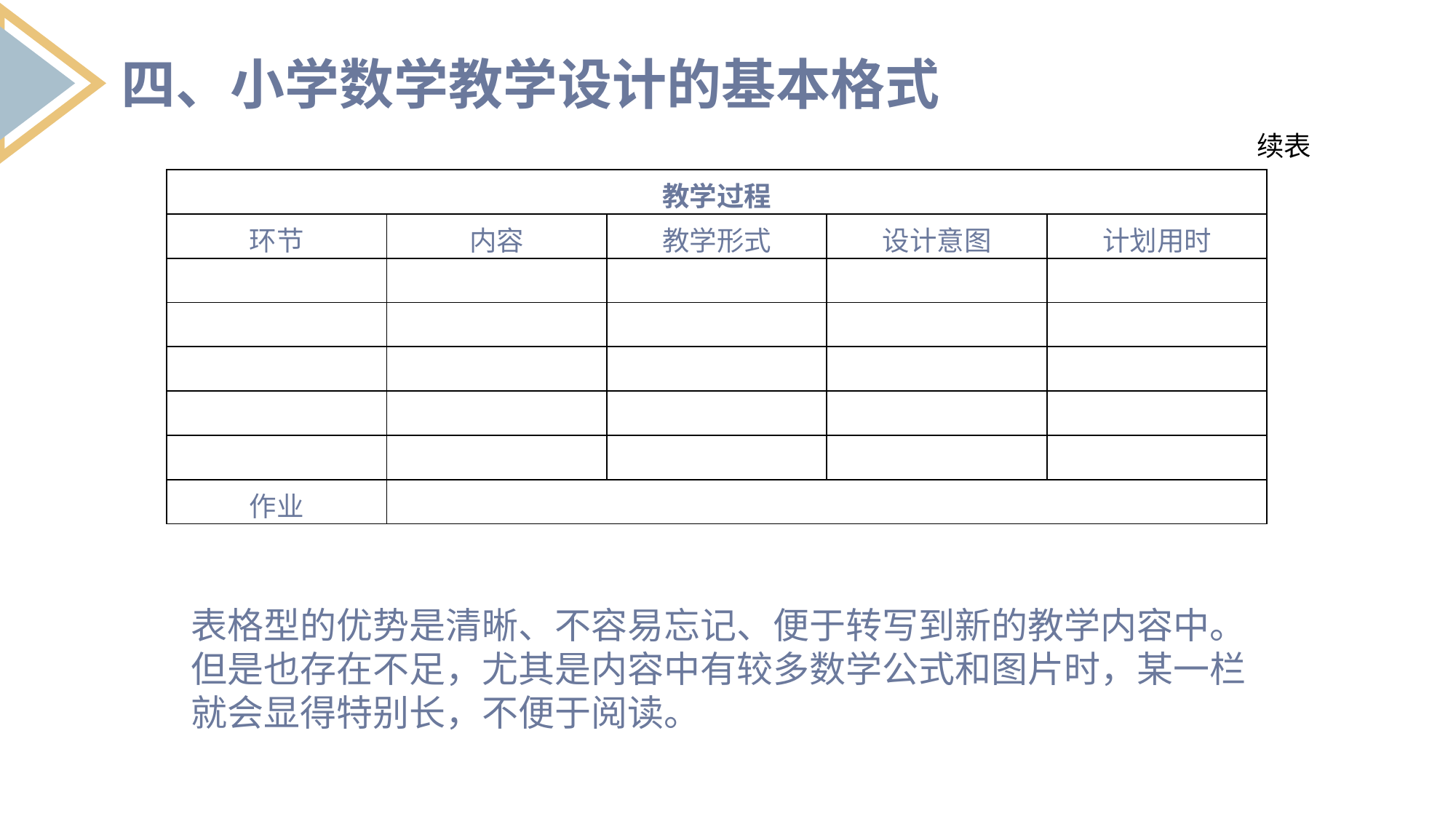

四、小学数学教学设计的基本格式

续表
| 教学过程 |  |  |  |  |
| --- | --- | --- | --- | --- |
| 环节 | 内容 | 教学形式 | 设计意图 | 计划用时 |
|  |  |  |  |  |
|  |  |  |  |  |
|  |  |  |  |  |
|  |  |  |  |  |
|  |  |  |  |  |
| 作业 |  |  |  |  |
表格型的优势是清晰、不容易忘记、便于转写到新的教学内容中。但是也存在不足，尤其是内容中有较多数学公式和图片时，某一栏就会显得特别长，不便于阅读。
列出要点